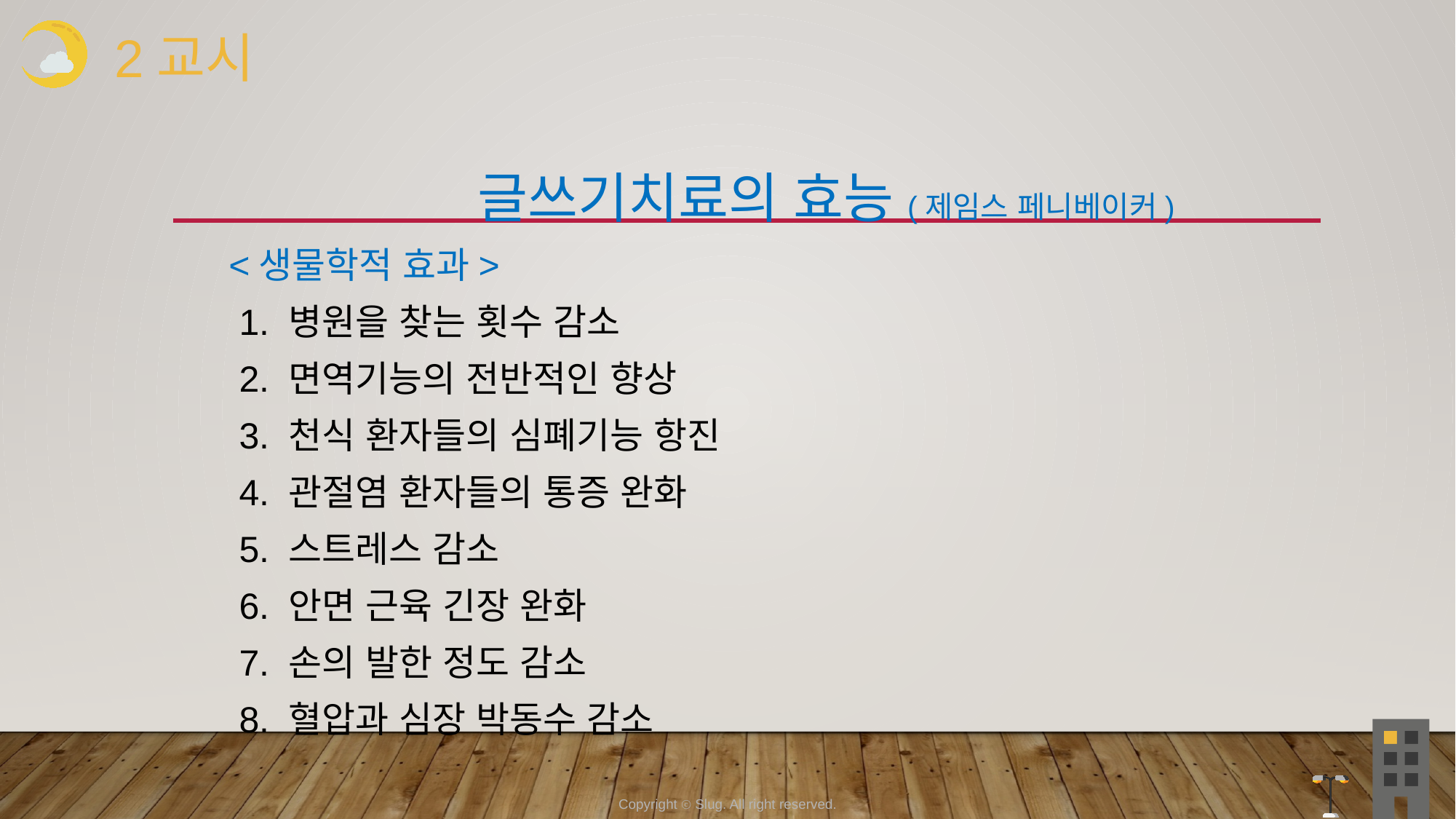

2교시

                     글쓰기치료의 효능(제임스 페니베이커)
  <생물학적 효과>
   1. 병원을 찾는 횟수 감소
   2. 면역기능의 전반적인 향상
   3. 천식 환자들의 심폐기능 항진
   4. 관절염 환자들의 통증 완화
   5. 스트레스 감소
   6. 안면 근육 긴장 완화
   7. 손의 발한 정도 감소
   8. 혈압과 심장 박동수 감소

Copyright ⓒ Slug. All right reserved.